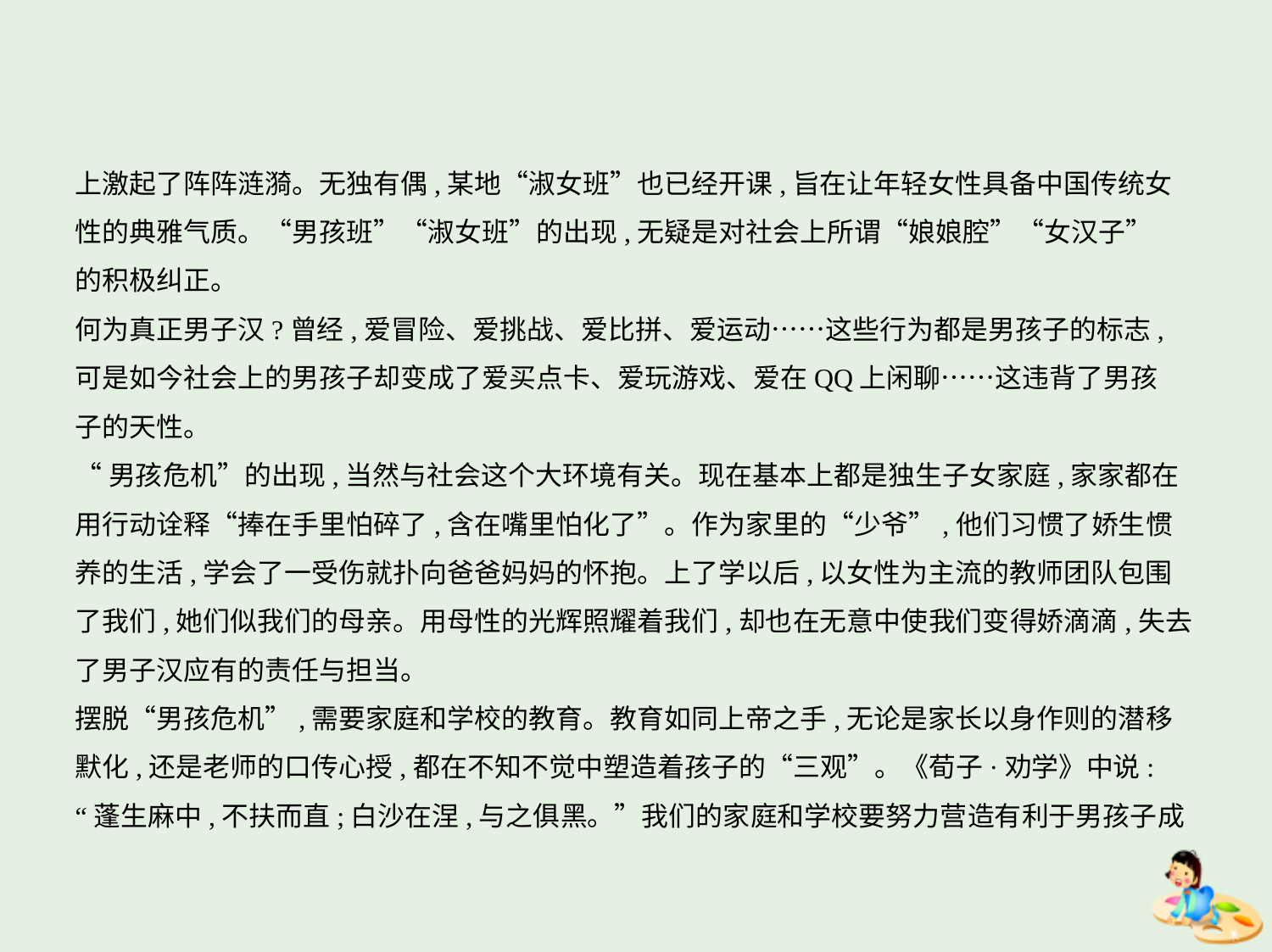

上激起了阵阵涟漪。无独有偶,某地“淑女班”也已经开课,旨在让年轻女性具备中国传统女
性的典雅气质。“男孩班”“淑女班”的出现,无疑是对社会上所谓“娘娘腔”“女汉子”
的积极纠正。
何为真正男子汉?曾经,爱冒险、爱挑战、爱比拼、爱运动……这些行为都是男孩子的标志,
可是如今社会上的男孩子却变成了爱买点卡、爱玩游戏、爱在QQ上闲聊……这违背了男孩
子的天性。
“男孩危机”的出现,当然与社会这个大环境有关。现在基本上都是独生子女家庭,家家都在
用行动诠释“捧在手里怕碎了,含在嘴里怕化了”。作为家里的“少爷”,他们习惯了娇生惯
养的生活,学会了一受伤就扑向爸爸妈妈的怀抱。上了学以后,以女性为主流的教师团队包围
了我们,她们似我们的母亲。用母性的光辉照耀着我们,却也在无意中使我们变得娇滴滴,失去
了男子汉应有的责任与担当。
摆脱“男孩危机”,需要家庭和学校的教育。教育如同上帝之手,无论是家长以身作则的潜移
默化,还是老师的口传心授,都在不知不觉中塑造着孩子的“三观”。《荀子·劝学》中说:
“蓬生麻中,不扶而直;白沙在涅,与之俱黑。”我们的家庭和学校要努力营造有利于男孩子成